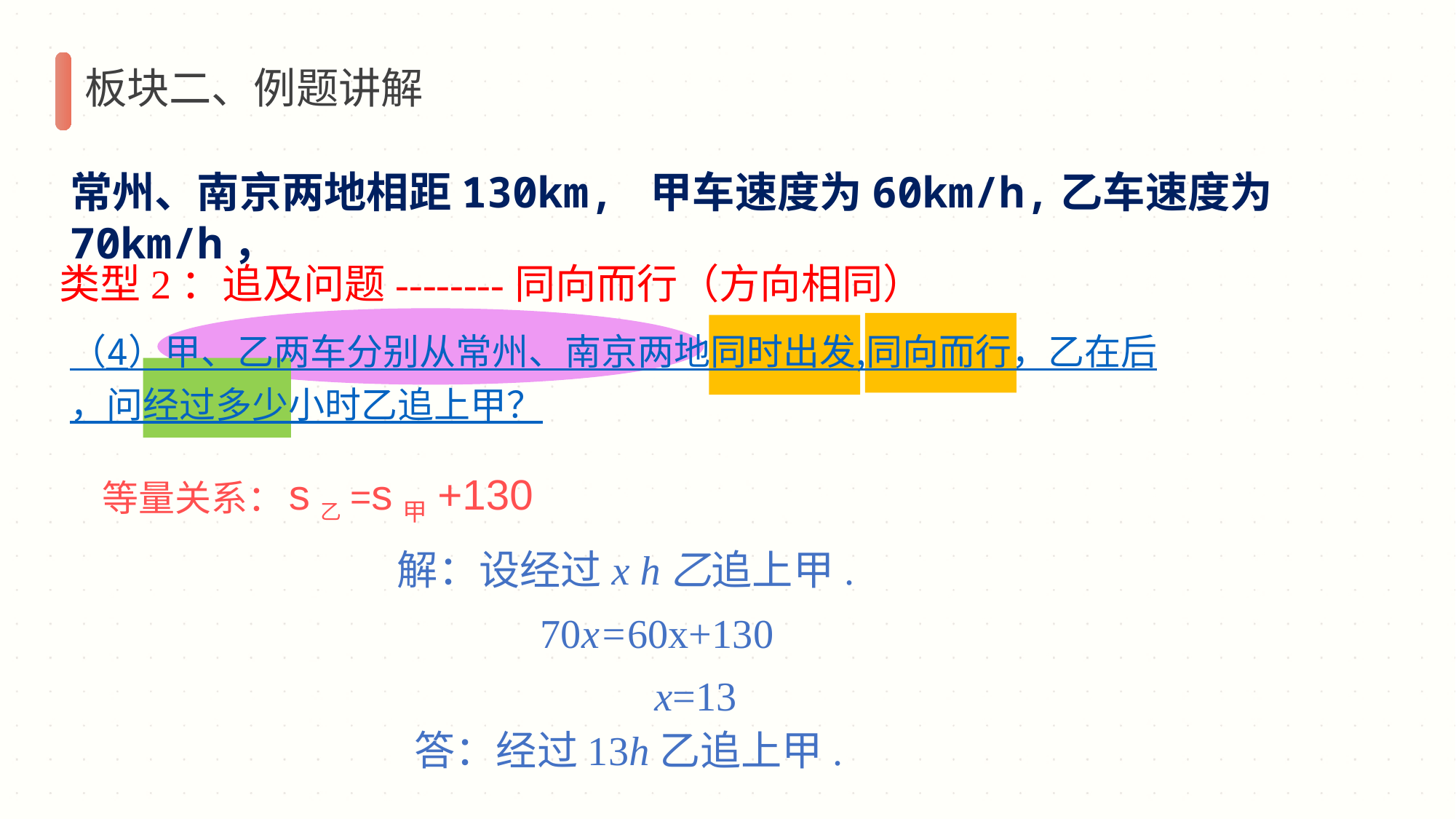

板块二、例题讲解

常州、南京两地相距130km, 甲车速度为60km/h,乙车速度为70km/h，
类型2：追及问题--------同向而行（方向相同）

（4）甲、乙两车分别从常州、南京两地同时出发,同向而行，乙在后，问经过多少小时乙追上甲？

s乙=s甲+130
等量关系：
解：设经过x h乙追上甲.
70x=60x+130
            x=13
答：经过13h乙追上甲.